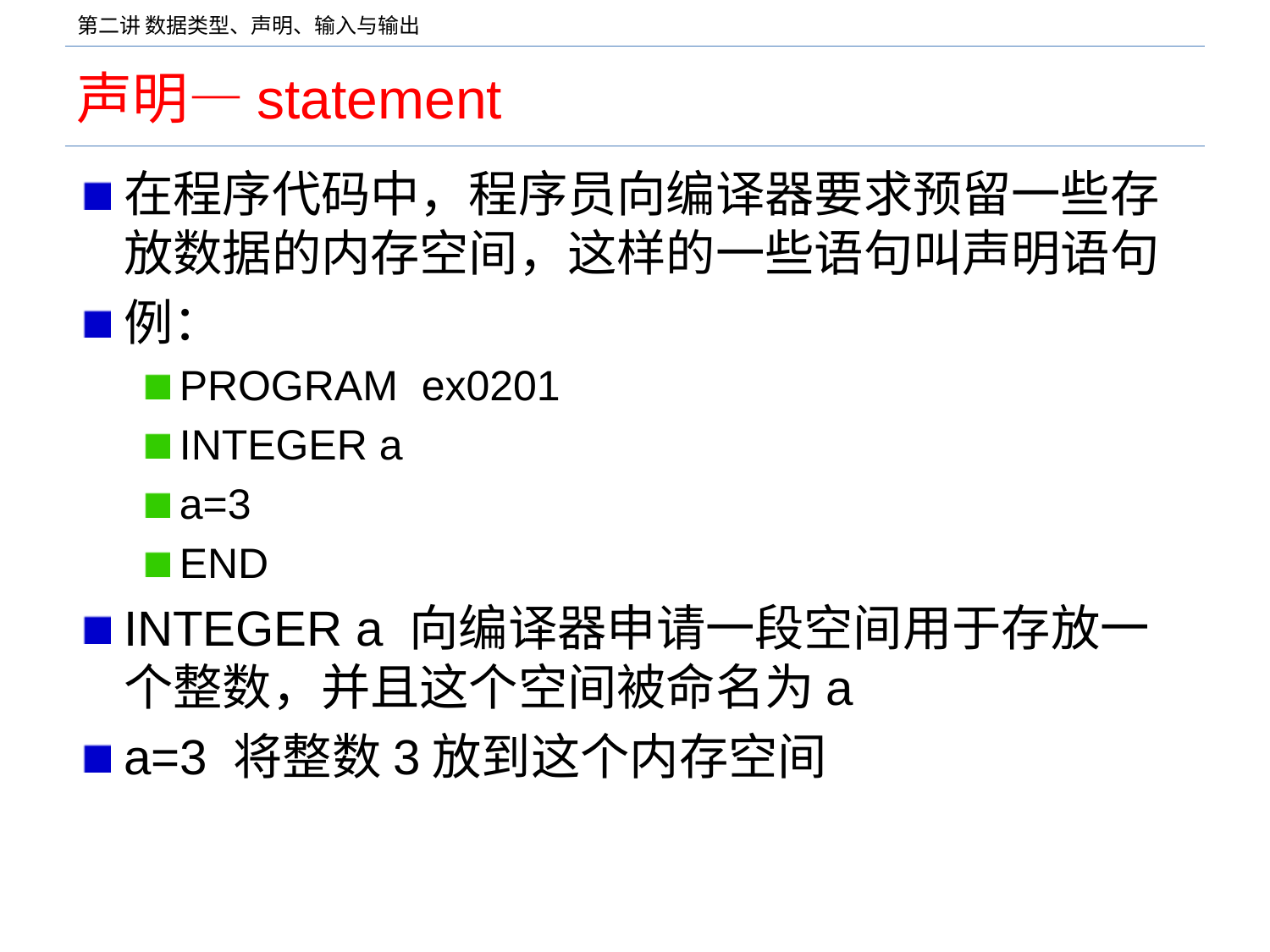

# 声明—statement
在程序代码中，程序员向编译器要求预留一些存放数据的内存空间，这样的一些语句叫声明语句
例：
PROGRAM  ex0201
INTEGER a
a=3
END
INTEGER a 向编译器申请一段空间用于存放一个整数，并且这个空间被命名为a
a=3 将整数3放到这个内存空间